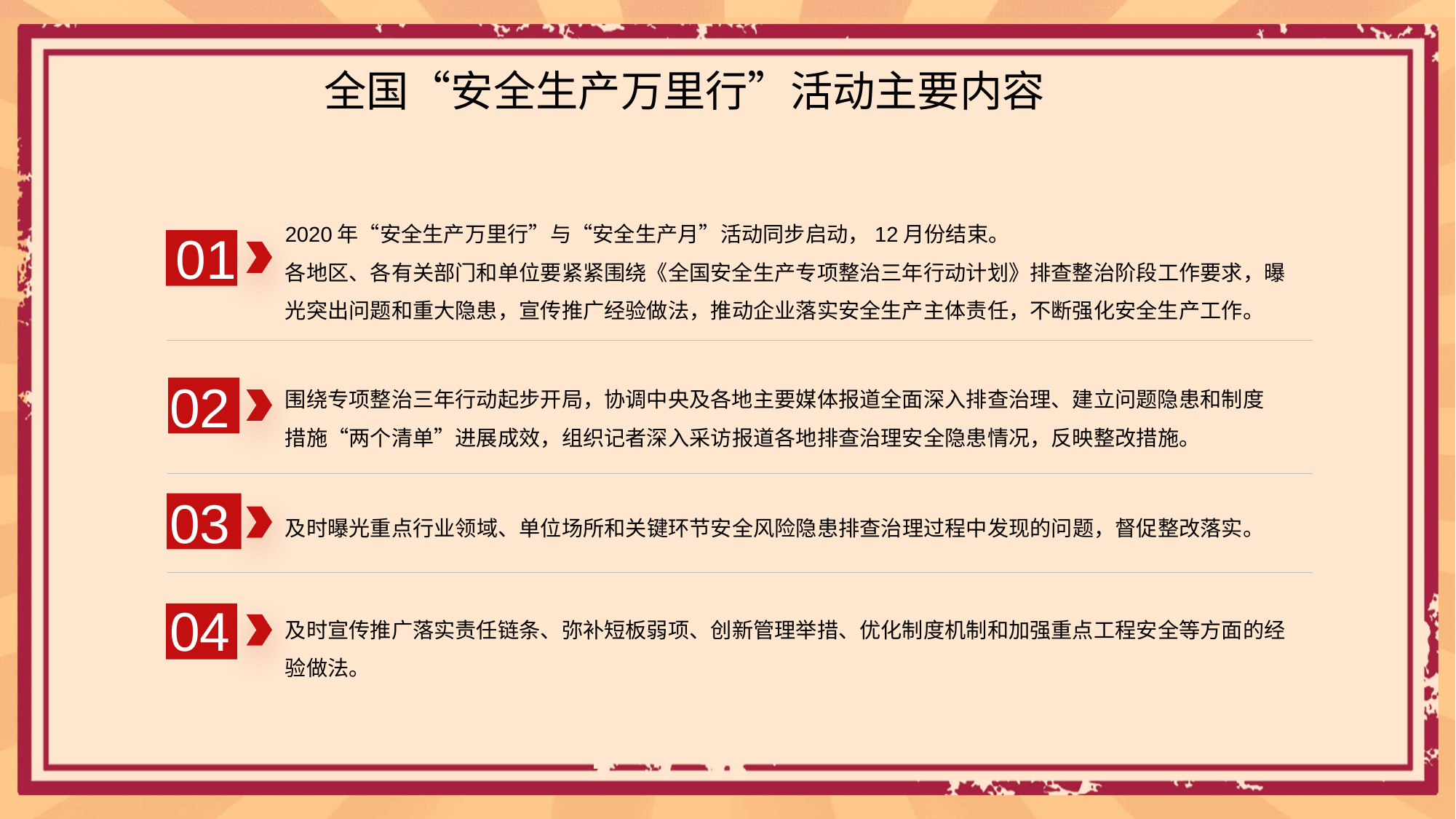

# 全国“安全生产万里行”活动主要内容
2020年“安全生产万里行”与“安全生产月”活动同步启动，12月份结束。
各地区、各有关部门和单位要紧紧围绕《全国安全生产专项整治三年行动计划》排查整治阶段工作要求，曝光突出问题和重大隐患，宣传推广经验做法，推动企业落实安全生产主体责任，不断强化安全生产工作。
01

02

围绕专项整治三年行动起步开局，协调中央及各地主要媒体报道全面深入排查治理、建立问题隐患和制度措施“两个清单”进展成效，组织记者深入采访报道各地排查治理安全隐患情况，反映整改措施。

03

及时曝光重点行业领域、单位场所和关键环节安全风险隐患排查治理过程中发现的问题，督促整改落实。

04

及时宣传推广落实责任链条、弥补短板弱项、创新管理举措、优化制度机制和加强重点工程安全等方面的经验做法。